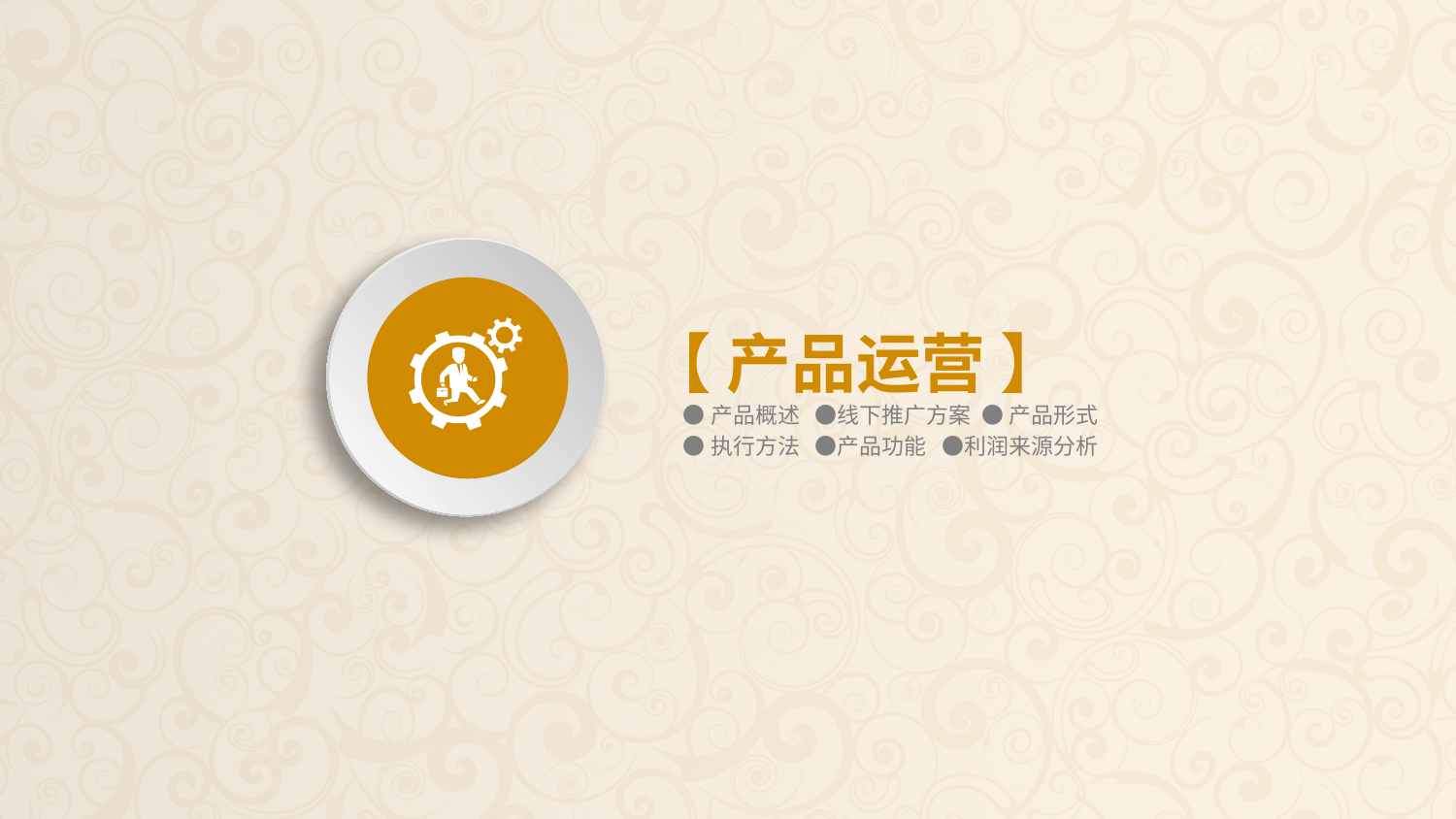

【 产品运营 】
●产品概述   ●线下推广方案  ● 产品形式
●执行方法   ●产品功能   ●利润来源分析